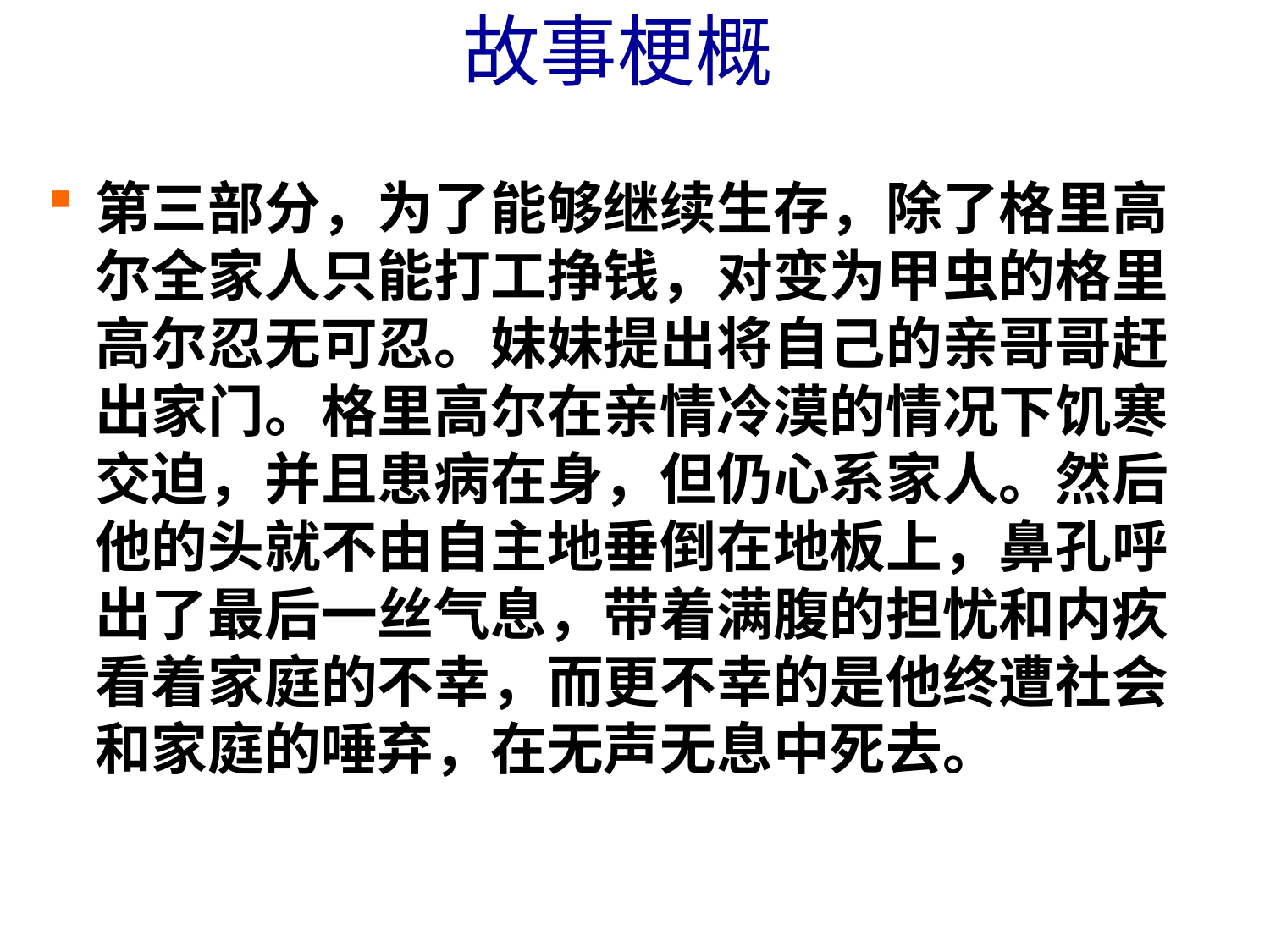

# 故事梗概
第三部分，为了能够继续生存，除了格里高尔全家人只能打工挣钱，对变为甲虫的格里高尔忍无可忍。妹妹提出将自己的亲哥哥赶出家门。格里高尔在亲情冷漠的情况下饥寒交迫，并且患病在身，但仍心系家人。然后他的头就不由自主地垂倒在地板上，鼻孔呼出了最后一丝气息，带着满腹的担忧和内疚看着家庭的不幸，而更不幸的是他终遭社会和家庭的唾弃，在无声无息中死去。